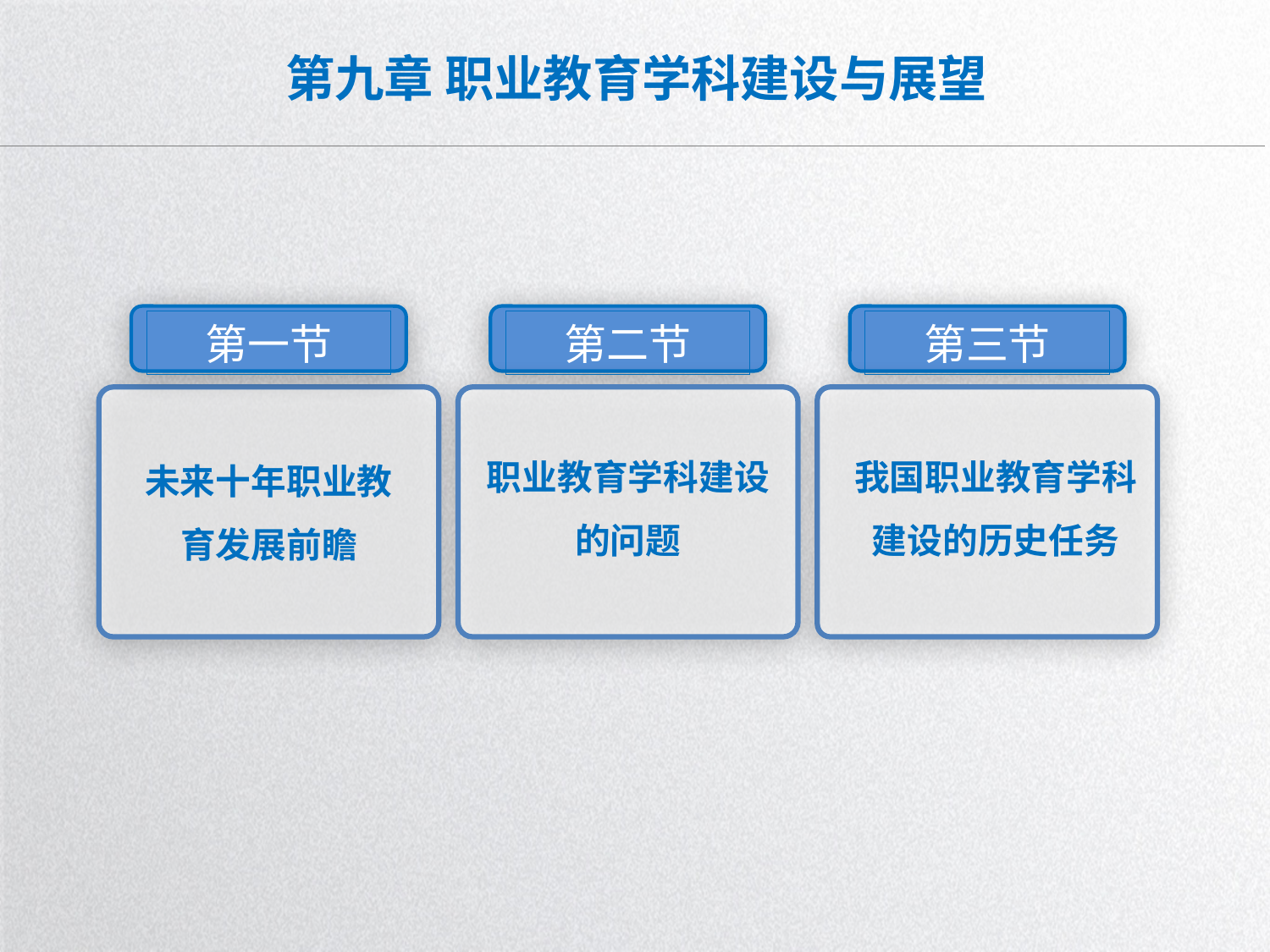

# 第九章 职业教育学科建设与展望

第一节
第二节
第三节

职业教育学科建设的问题
我国职业教育学科建设的历史任务
未来十年职业教育发展前瞻